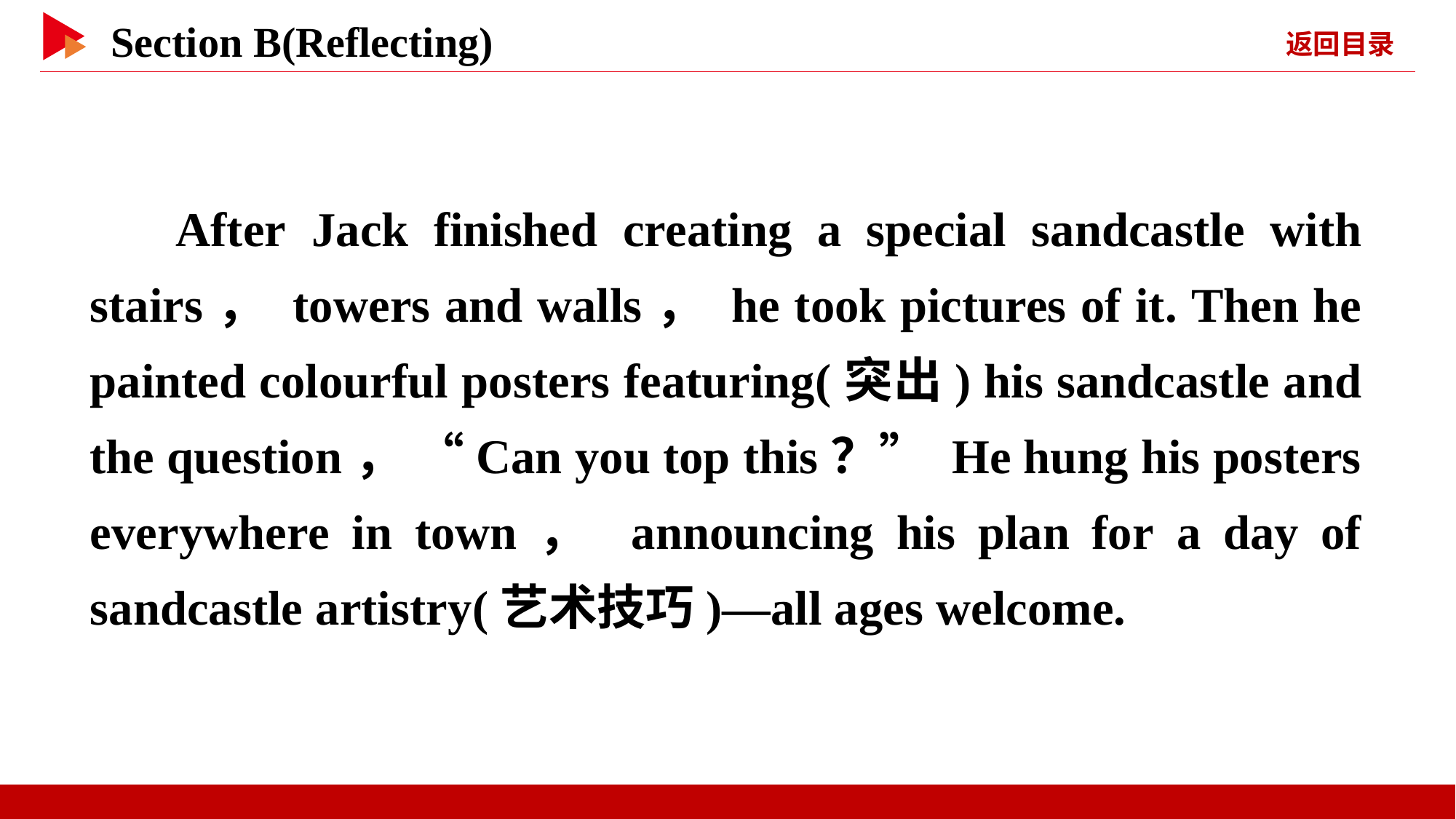

After Jack finished creating a special sandcastle with stairs， towers and walls， he took pictures of it. Then he painted colourful posters featuring(突出) his sandcastle and the question， “Can you top this？” He hung his posters everywhere in town， announcing his plan for a day of sandcastle artistry(艺术技巧)—all ages welcome.